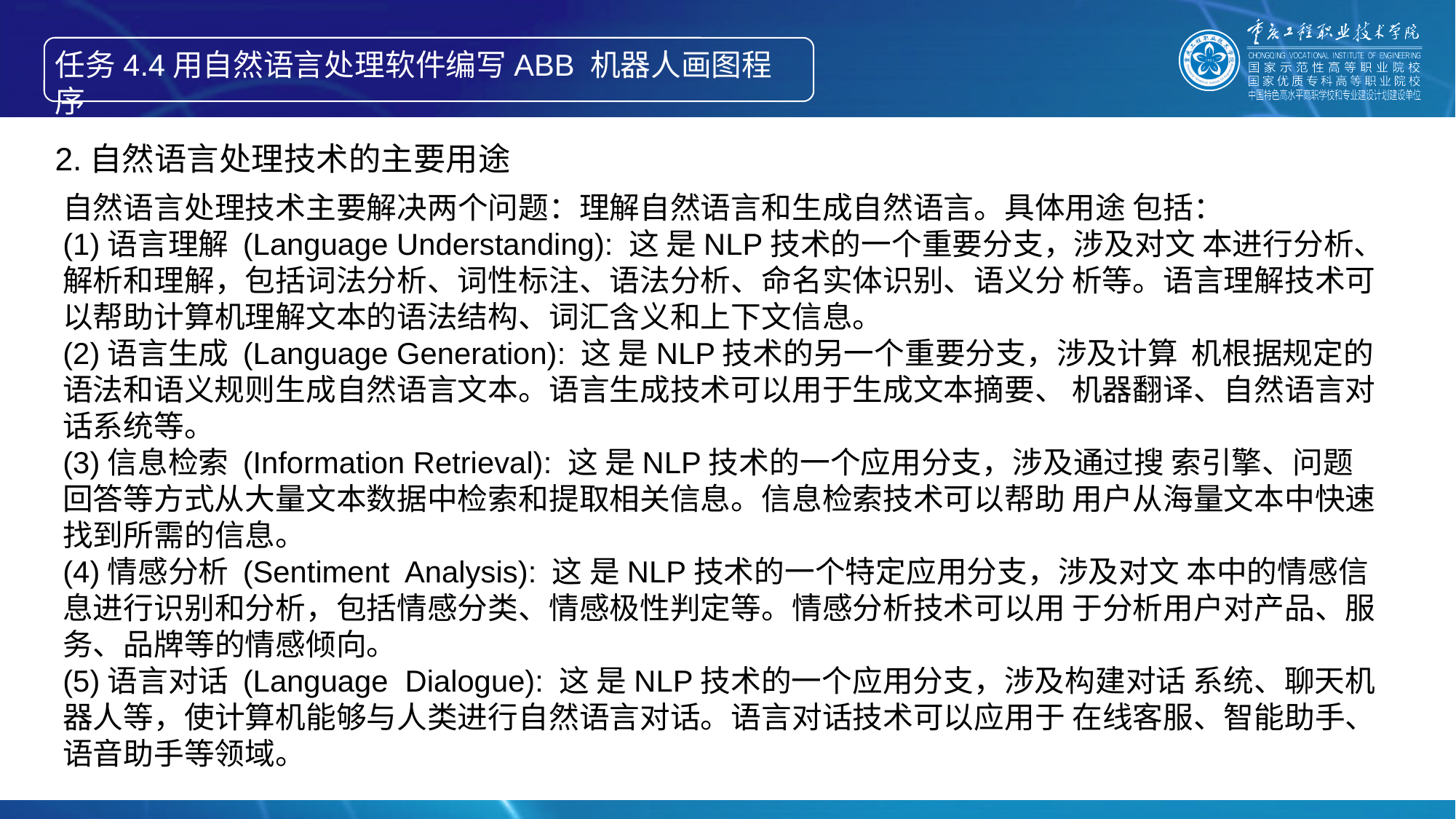

任务4.4用自然语言处理软件编写ABB 机器人画图程序

智能产线绘制信息物理系统的构成
2.自然语言处理技术的主要用途
自然语言处理技术主要解决两个问题：理解自然语言和生成自然语言。具体用途 包括：
(1)语言理解 (Language Understanding): 这 是NLP技术的一个重要分支，涉及对文 本进行分析、解析和理解，包括词法分析、词性标注、语法分析、命名实体识别、语义分 析等。语言理解技术可以帮助计算机理解文本的语法结构、词汇含义和上下文信息。
(2)语言生成 (Language Generation): 这 是NLP技术的另一个重要分支，涉及计算  机根据规定的语法和语义规则生成自然语言文本。语言生成技术可以用于生成文本摘要、 机器翻译、自然语言对话系统等。
(3)信息检索 (Information Retrieval): 这 是NLP技术的一个应用分支，涉及通过搜 索引擎、问题回答等方式从大量文本数据中检索和提取相关信息。信息检索技术可以帮助 用户从海量文本中快速找到所需的信息。
(4)情感分析 (Sentiment  Analysis): 这 是NLP技术的一个特定应用分支，涉及对文 本中的情感信息进行识别和分析，包括情感分类、情感极性判定等。情感分析技术可以用 于分析用户对产品、服务、品牌等的情感倾向。
(5)语言对话 (Language  Dialogue): 这 是NLP技术的一个应用分支，涉及构建对话 系统、聊天机器人等，使计算机能够与人类进行自然语言对话。语言对话技术可以应用于 在线客服、智能助手、语音助手等领域。